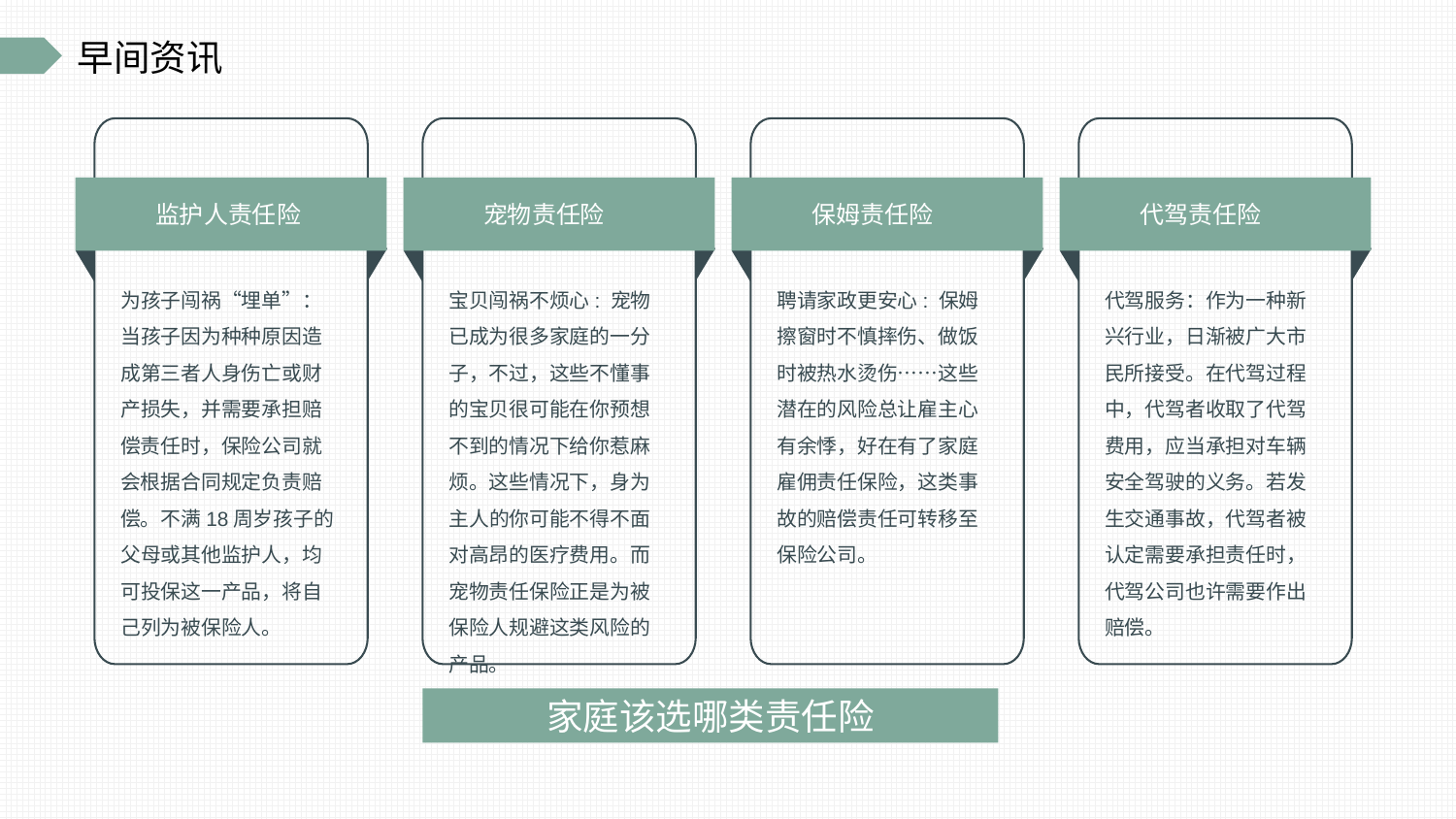

监护人责任险

为孩子闯祸“埋单”：当孩子因为种种原因造成第三者人身伤亡或财产损失，并需要承担赔偿责任时，保险公司就会根据合同规定负责赔偿。不满18周岁孩子的父母或其他监护人，均可投保这一产品，将自己列为被保险人。

宠物责任险

宝贝闯祸不烦心: 宠物已成为很多家庭的一分子，不过，这些不懂事的宝贝很可能在你预想不到的情况下给你惹麻烦。这些情况下，身为主人的你可能不得不面对高昂的医疗费用。而宠物责任保险正是为被保险人规避这类风险的产品。

保姆责任险

聘请家政更安心: 保姆擦窗时不慎摔伤、做饭时被热水烫伤……这些潜在的风险总让雇主心有余悸，好在有了家庭雇佣责任保险，这类事故的赔偿责任可转移至保险公司。

代驾责任险

代驾服务：作为一种新兴行业，日渐被广大市民所接受。在代驾过程中，代驾者收取了代驾费用，应当承担对车辆安全驾驶的义务。若发生交通事故，代驾者被认定需要承担责任时，代驾公司也许需要作出赔偿。
家庭该选哪类责任险